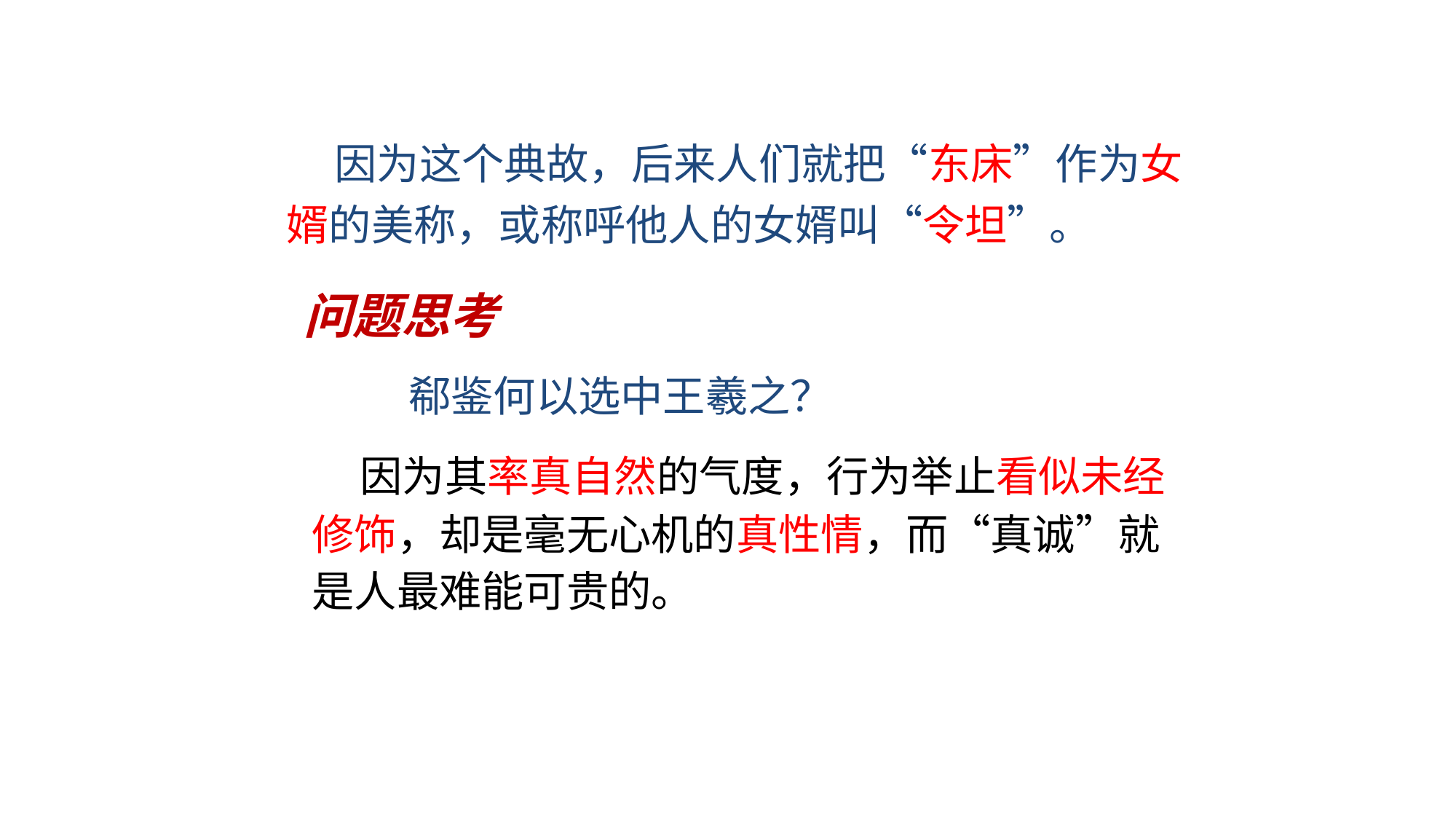

因为这个典故，后来人们就把“东床”作为女婿的美称，或称呼他人的女婿叫“令坦”。
问题思考
郗鉴何以选中王羲之？
    因为其率真自然的气度，行为举止看似未经修饰，却是毫无心机的真性情，而“真诚”就是人最难能可贵的。